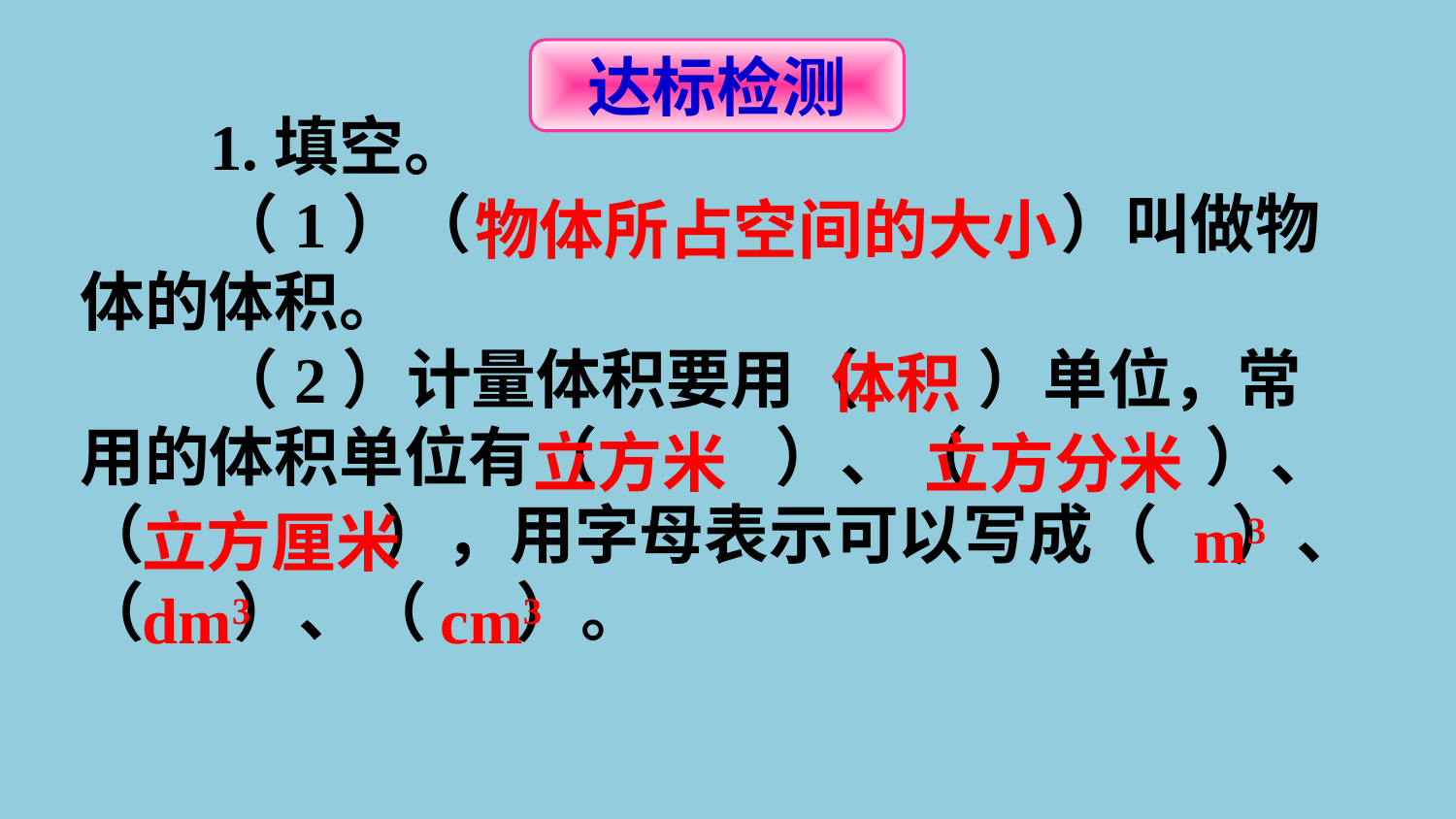

达标检测
        1.填空。
        （1）（                                        ）叫做物体的体积。
        （2）计量体积要用（        ）单位，常用的体积单位有（            ）、（                ）、（                ），用字母表示可以写成（     ）、（      ）、（      ）。

物体所占空间的大小
体积
立方米
立方分米
m3
立方厘米
dm3
cm3